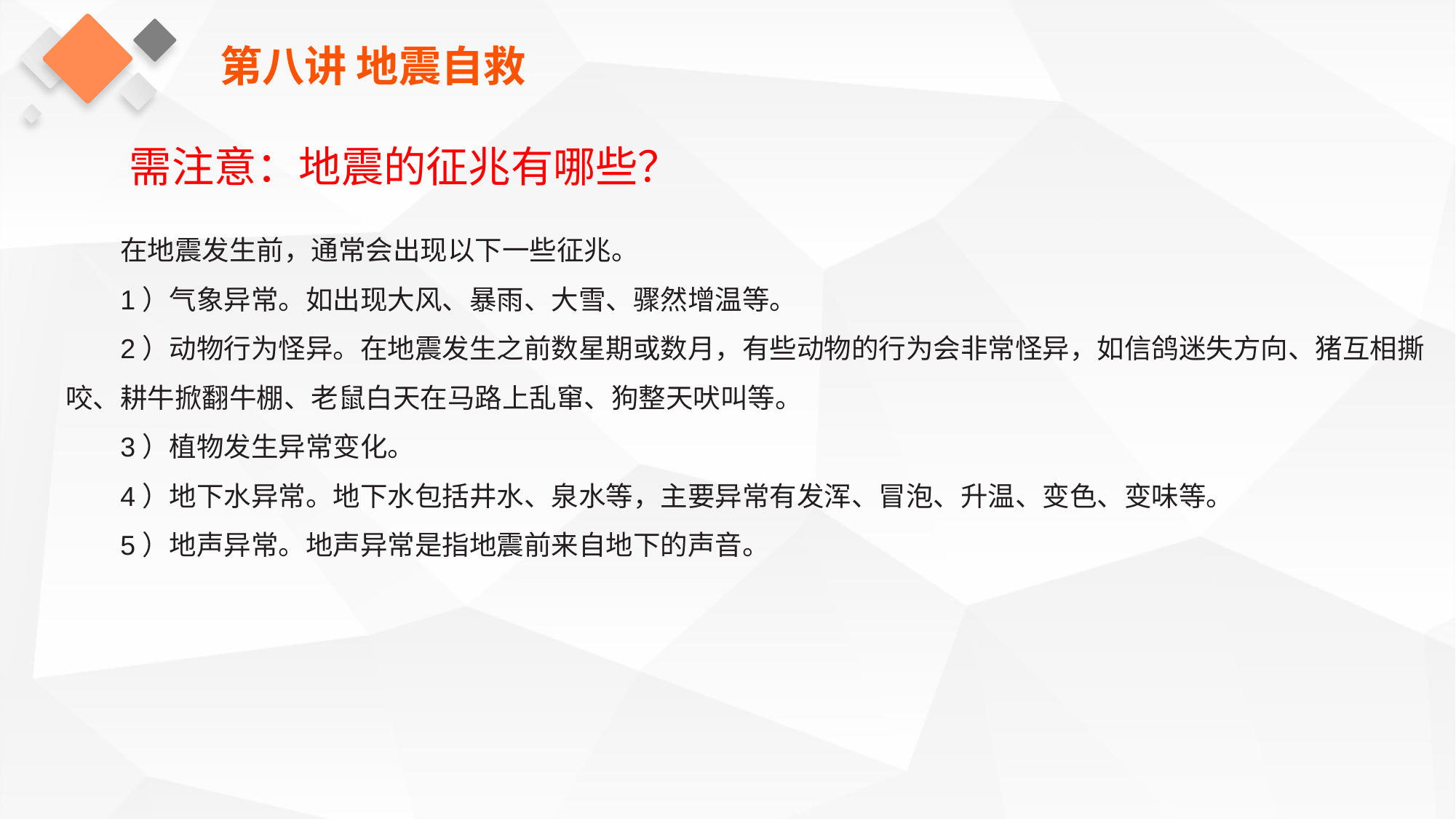

第八讲 地震自救
需注意：地震的征兆有哪些？
在地震发生前，通常会出现以下一些征兆。
1）气象异常。如出现大风、暴雨、大雪、骤然增温等。
2）动物行为怪异。在地震发生之前数星期或数月，有些动物的行为会非常怪异，如信鸽迷失方向、猪互相撕咬、耕牛掀翻牛棚、老鼠白天在马路上乱窜、狗整天吠叫等。
3）植物发生异常变化。
4）地下水异常。地下水包括井水、泉水等，主要异常有发浑、冒泡、升温、变色、变味等。
5）地声异常。地声异常是指地震前来自地下的声音。